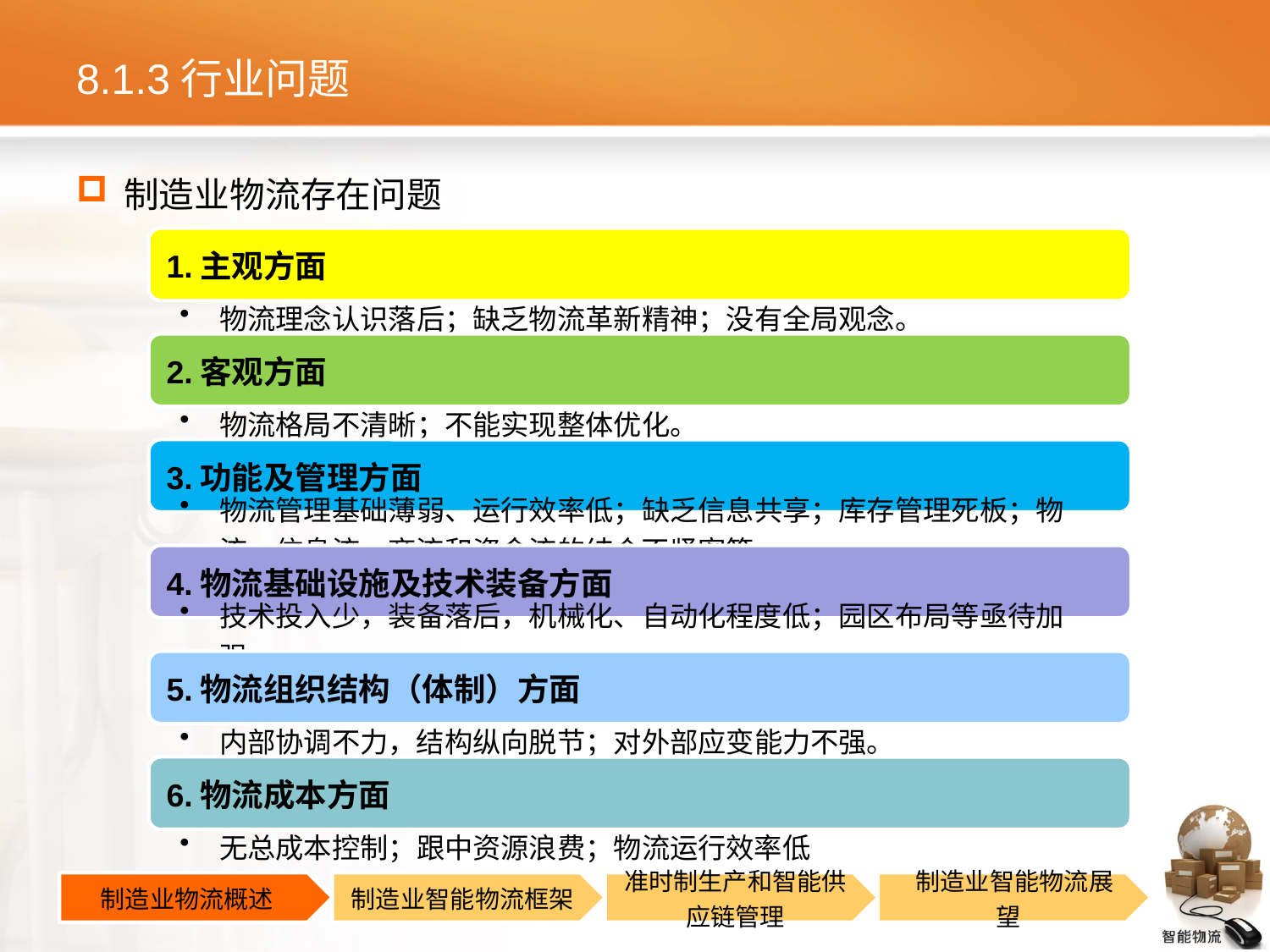

# 8.1.3行业问题
制造业物流存在问题
1.主观方面
物流理念认识落后；缺乏物流革新精神；没有全局观念。
2.客观方面
物流格局不清晰；不能实现整体优化。
3.功能及管理方面
4.物流基础设施及技术装备方面
物流管理基础薄弱、运行效率低；缺乏信息共享；库存管理死板；物流、信息流、商流和资金流的结合不紧密等。
技术投入少，装备落后，机械化、自动化程度低；园区布局等亟待加强。
5.物流组织结构（体制）方面
内部协调不力，结构纵向脱节；对外部应变能力不强。
6.物流成本方面
无总成本控制；跟中资源浪费；物流运行效率低